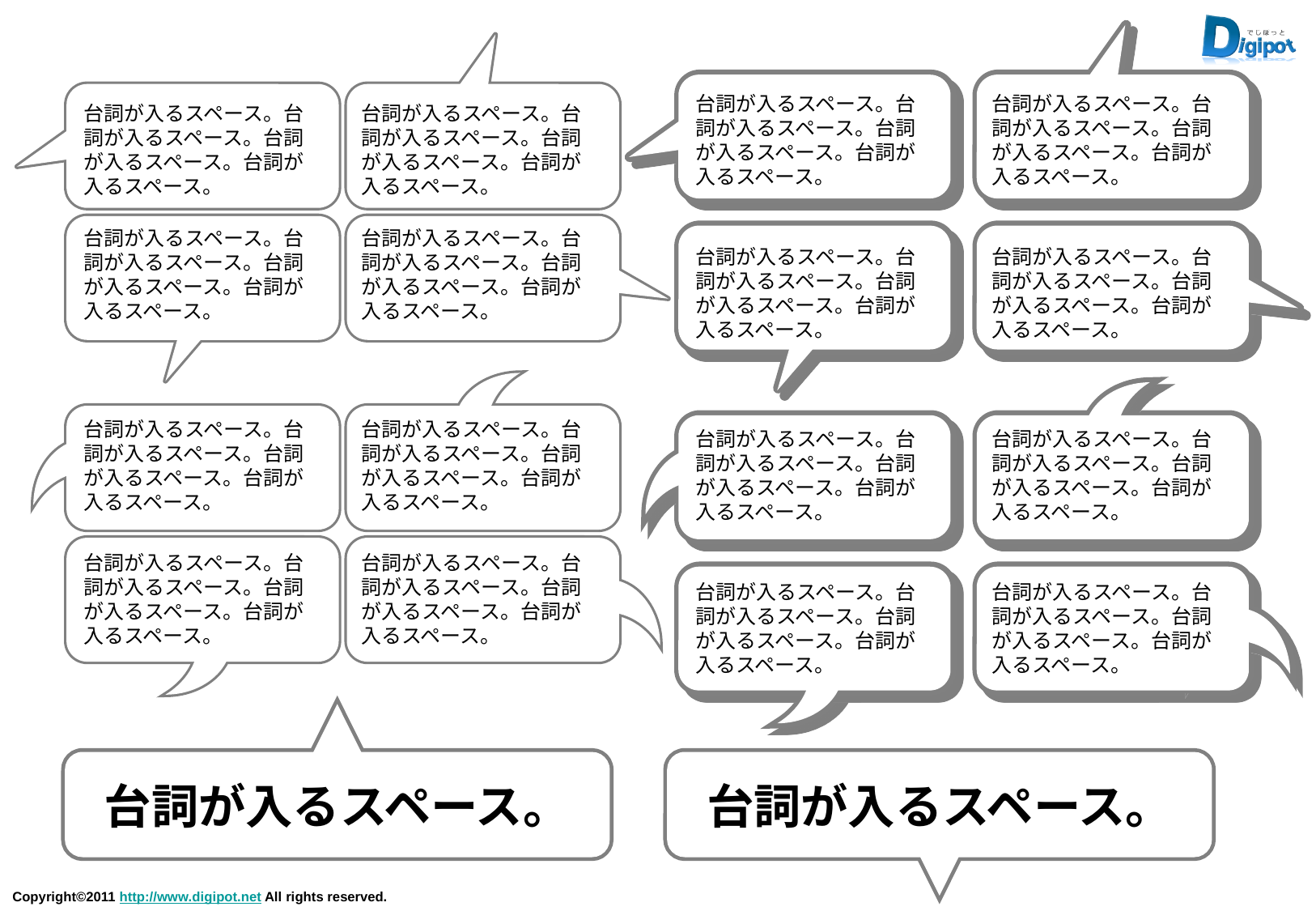

台詞が入るスペース。台詞が入るスペース。台詞が入るスペース。台詞が入るスペース。
台詞が入るスペース。台詞が入るスペース。台詞が入るスペース。台詞が入るスペース。
台詞が入るスペース。台詞が入るスペース。台詞が入るスペース。台詞が入るスペース。
台詞が入るスペース。台詞が入るスペース。台詞が入るスペース。台詞が入るスペース。
台詞が入るスペース。台詞が入るスペース。台詞が入るスペース。台詞が入るスペース。
台詞が入るスペース。台詞が入るスペース。台詞が入るスペース。台詞が入るスペース。

台詞が入るスペース。台詞が入るスペース。台詞が入るスペース。台詞が入るスペース。
台詞が入るスペース。台詞が入るスペース。台詞が入るスペース。台詞が入るスペース。

台詞が入るスペース。台詞が入るスペース。台詞が入るスペース。台詞が入るスペース。
台詞が入るスペース。台詞が入るスペース。台詞が入るスペース。台詞が入るスペース。

台詞が入るスペース。台詞が入るスペース。台詞が入るスペース。台詞が入るスペース。
台詞が入るスペース。台詞が入るスペース。台詞が入るスペース。台詞が入るスペース。
台詞が入るスペース。台詞が入るスペース。台詞が入るスペース。台詞が入るスペース。
台詞が入るスペース。台詞が入るスペース。台詞が入るスペース。台詞が入るスペース。

台詞が入るスペース。台詞が入るスペース。台詞が入るスペース。台詞が入るスペース。
台詞が入るスペース。台詞が入るスペース。台詞が入るスペース。台詞が入るスペース。

台詞が入るスペース。
台詞が入るスペース。